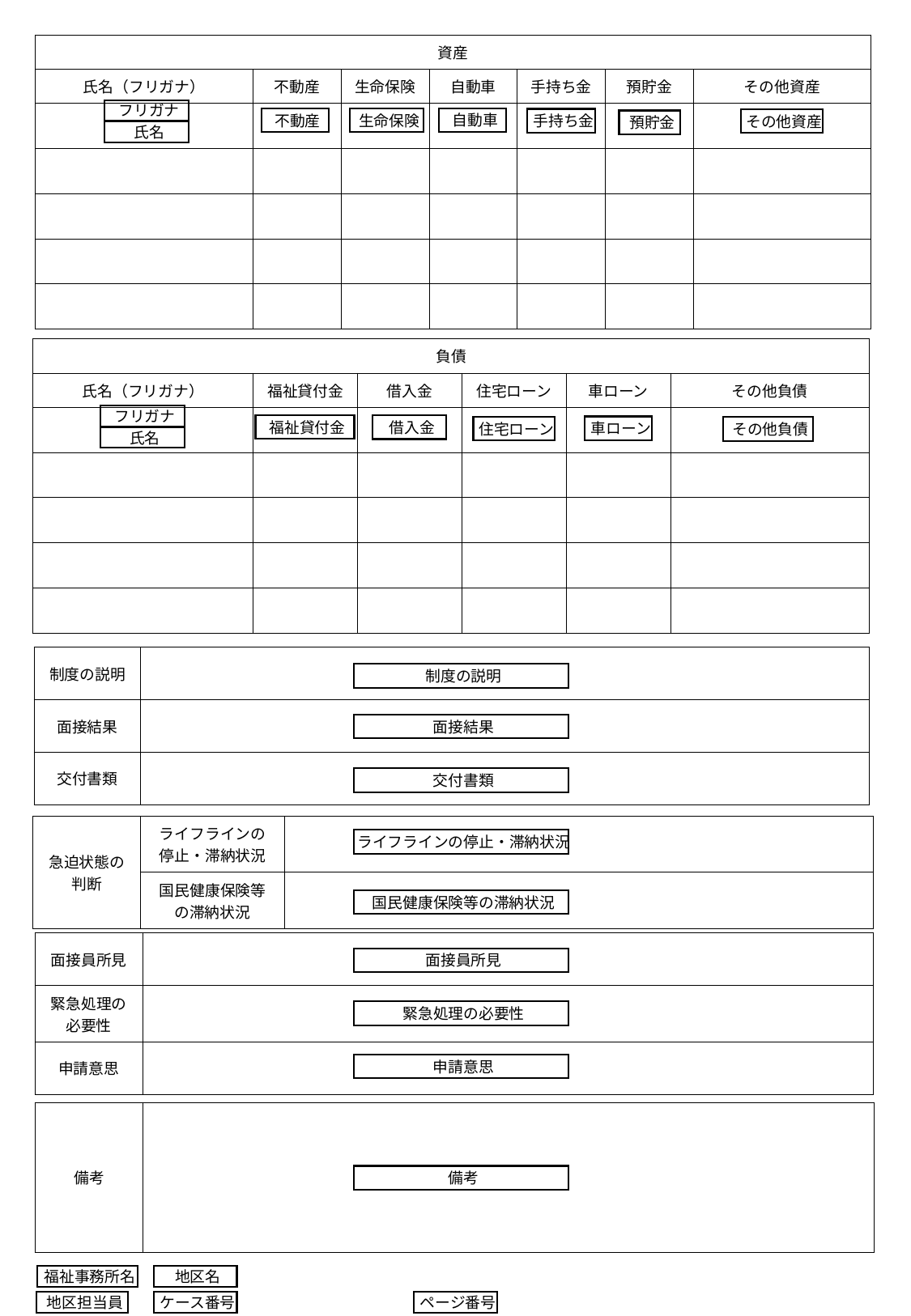

| 資産 | 世帯構成 |  |  |  |  |  |
| --- | --- | --- | --- | --- | --- | --- |
| 氏名（フリガナ） | 不動産 | 生命保険 | 自動車 | 手持ち金 | 預貯金 | その他資産 |
|  |  |  |  |  |  |  |
|  |  |  |  |  |  |  |
|  |  |  |  |  |  |  |
|  |  |  |  |  |  |  |
|  |  |  |  |  |  |  |
フリガナ
自動車
不動産
生命保険
手持ち金
その他資産
預貯金
氏名
| 負債 |  |  |  |  |  |
| --- | --- | --- | --- | --- | --- |
| 氏名（フリガナ） | 福祉貸付金 | 借入金 | 住宅ローン | 車ローン | その他負債 |
|  |  |  |  |  |  |
|  |  |  |  |  |  |
|  |  |  |  |  |  |
|  |  |  |  |  |  |
|  |  |  |  |  |  |
フリガナ
福祉貸付金
借入金
車ローン
住宅ローン
その他負債
氏名
| 制度の説明 |  |
| --- | --- |
| 面接結果 |  |
| 交付書類 |  |
制度の説明
面接結果
交付書類
| 急迫状態の判断 | ライフラインの 停止・滞納状況 |  |
| --- | --- | --- |
|  | 国民健康保険等の滞納状況 |  |
ライフラインの停止・滞納状況
国民健康保険等の滞納状況
| 面接員所見 |  |
| --- | --- |
| 緊急処理の必要性 |  |
| 申請意思 |  |
面接員所見
緊急処理の必要性
申請意思
| 備考 |  |
| --- | --- |
備考
福祉事務所名
地区名
ケース番号
ページ番号
地区担当員